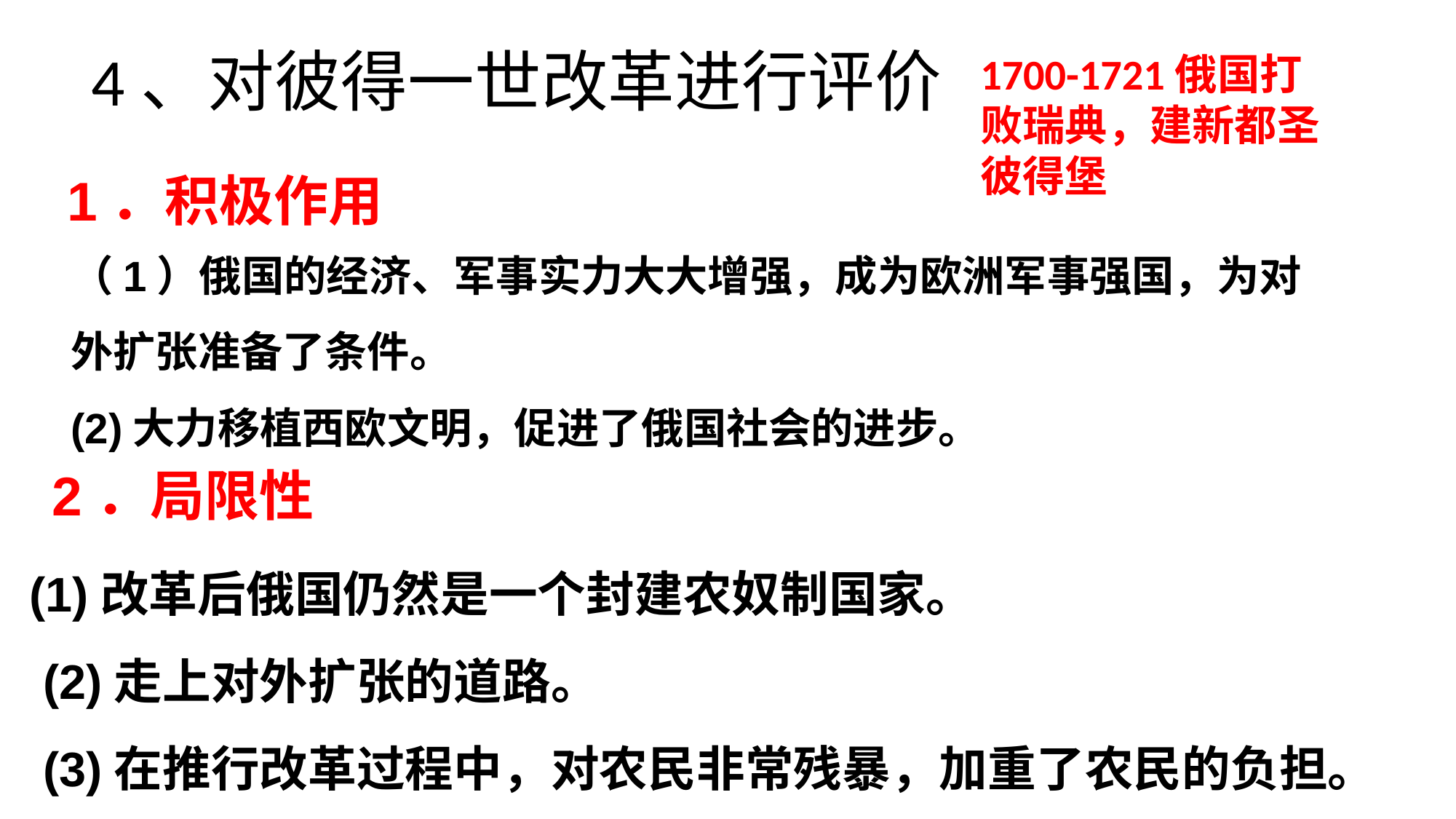

# 4、对彼得一世改革进行评价
1700-1721俄国打败瑞典，建新都圣彼得堡
 1．积极作用

2．局限性

（1）俄国的经济、军事实力大大增强，成为欧洲军事强国，为对外扩张准备了条件。
(2)大力移植西欧文明，促进了俄国社会的进步。

(1)改革后俄国仍然是一个封建农奴制国家。
 (2)走上对外扩张的道路。
 (3)在推行改革过程中，对农民非常残暴，加重了农民的负担。